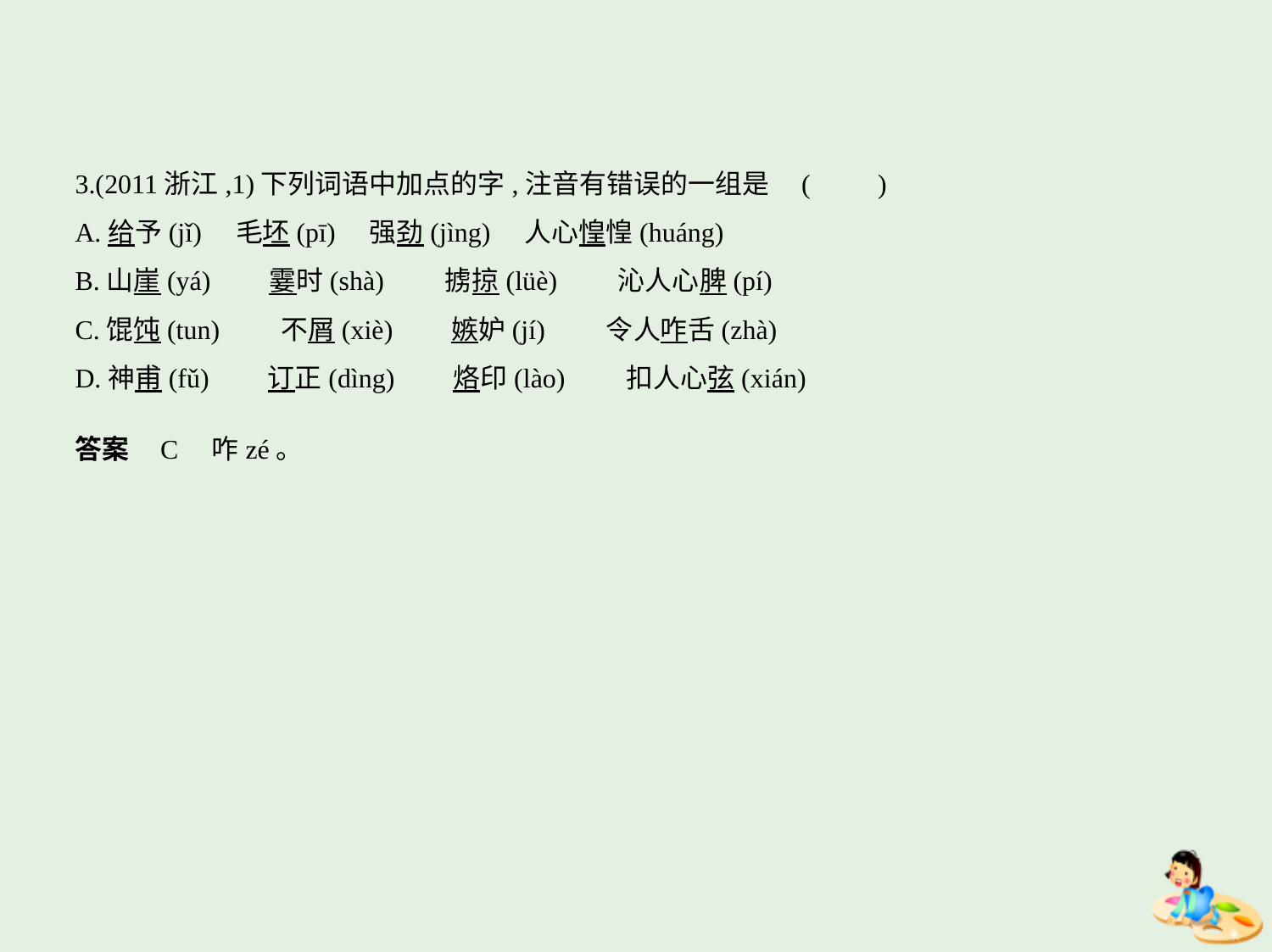

3.(2011浙江,1)下列词语中加点的字,注音有错误的一组是 (　　)
A.给予(jǐ)　毛坯(pī)　强劲(jìng)　人心惶惶(huáng)
B.山崖(yá)　    霎时(shà)　　掳掠(lüè)　　沁人心脾(pí)
C.馄饨(tun)　　不屑(xiè)　    嫉妒(jí)　　令人咋舌(zhà)
D.神甫(fǔ)　    订正(dìng)　    烙印(lào)　　扣人心弦(xián)
答案    C　咋zé。